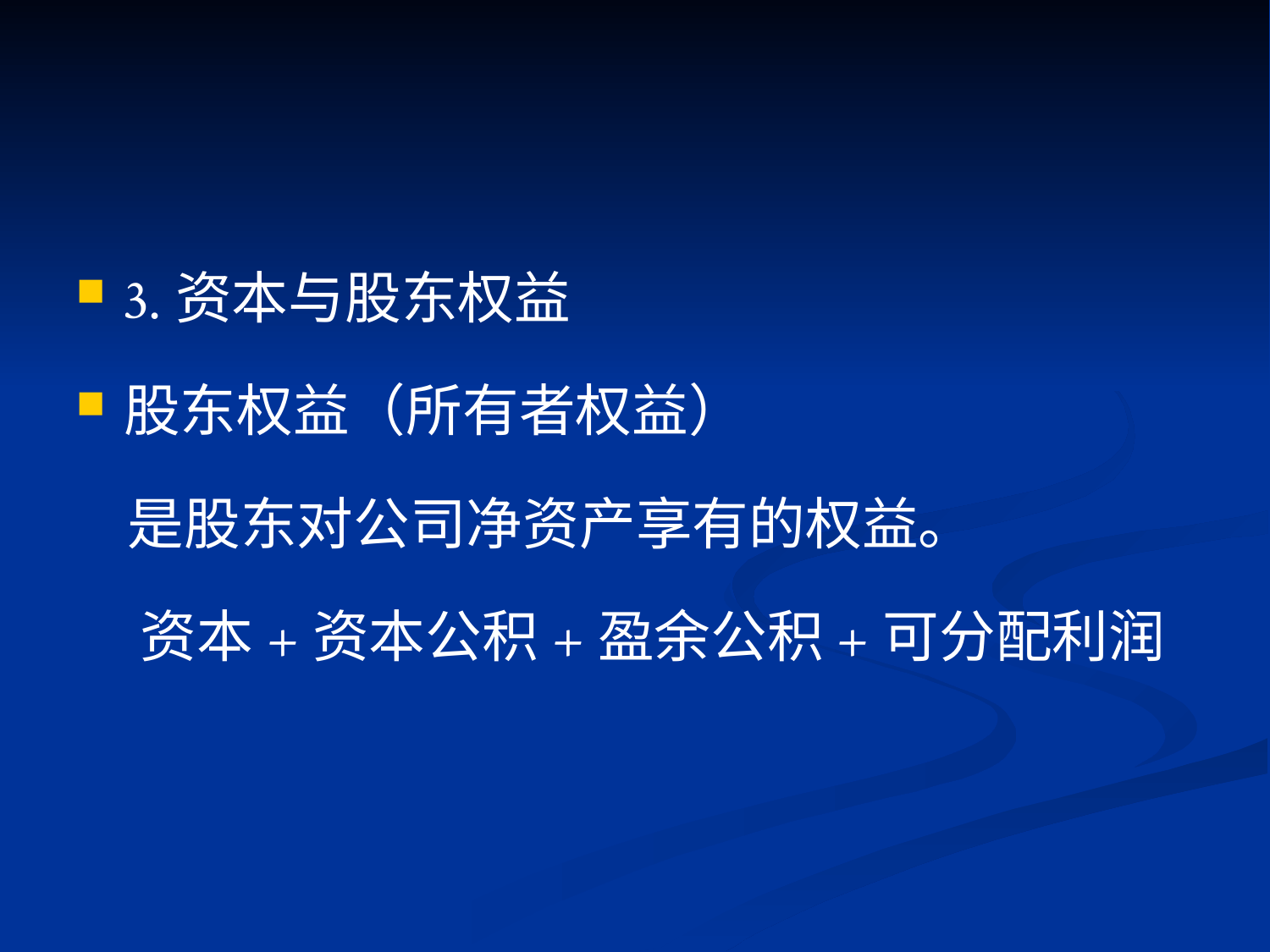

#
3.资本与股东权益
股东权益（所有者权益）
   是股东对公司净资产享有的权益。
    资本+资本公积+盈余公积+可分配利润